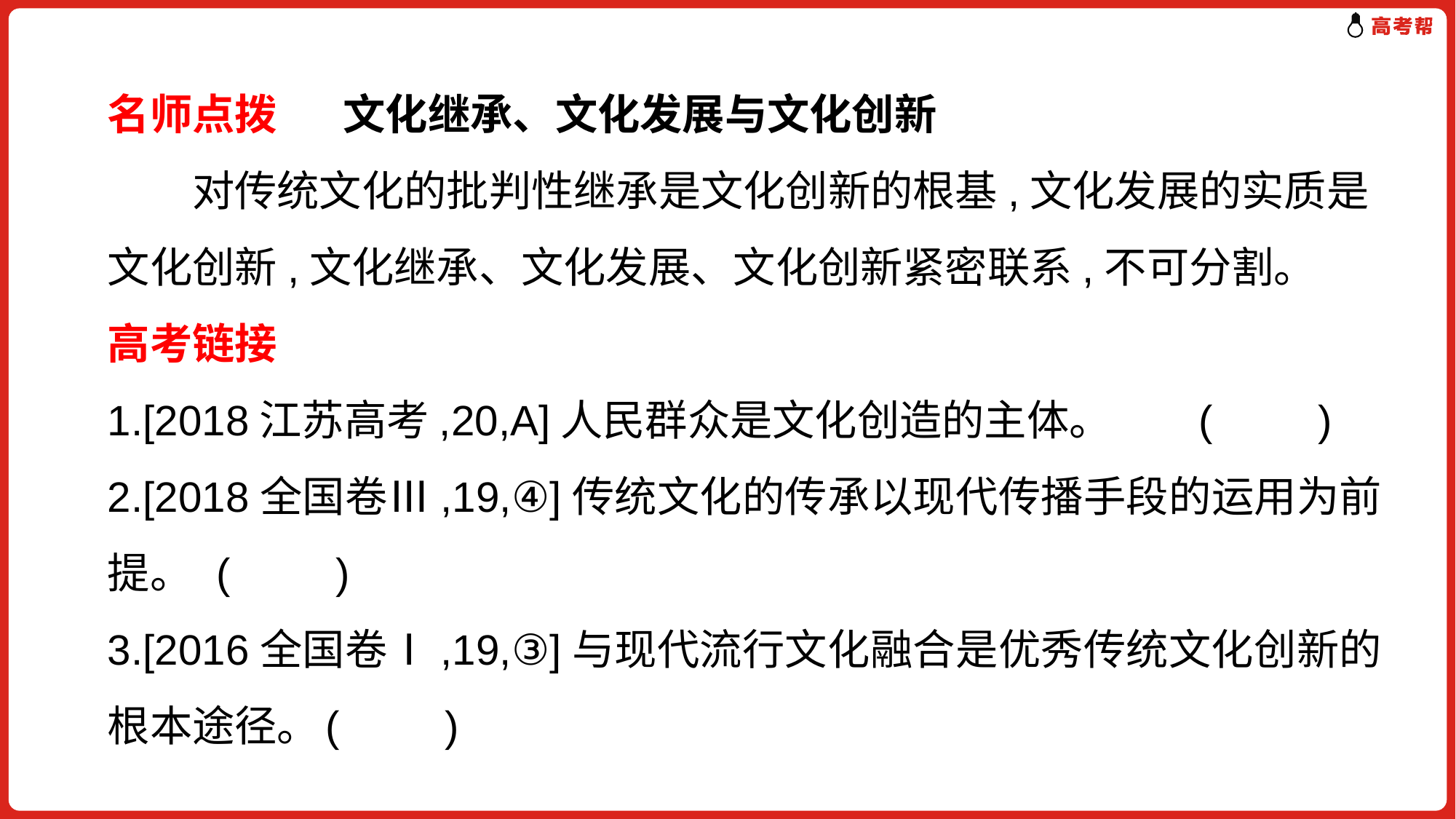

名师点拨       文化继承、文化发展与文化创新
　　对传统文化的批判性继承是文化创新的根基,文化发展的实质是文化创新,文化继承、文化发展、文化创新紧密联系,不可分割。
高考链接
1.[2018江苏高考,20,A]人民群众是文化创造的主体。	(　　)
2.[2018全国卷Ⅲ,19,④]传统文化的传承以现代传播手段的运用为前提。	(　　)
3.[2016全国卷Ⅰ,19,③]与现代流行文化融合是优秀传统文化创新的根本途径。	(　　)